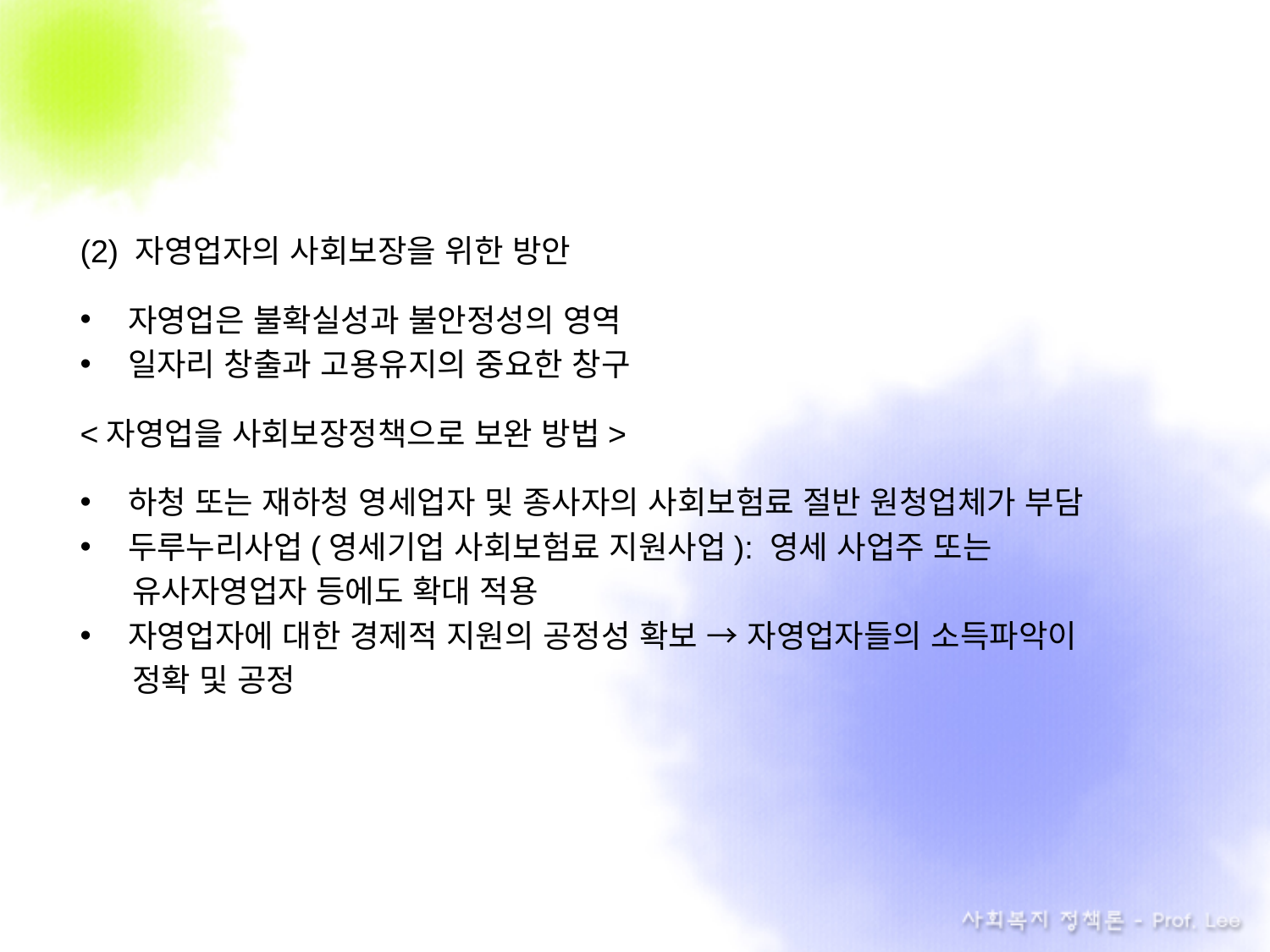

(2) 자영업자의 사회보장을 위한 방안

자영업은 불확실성과 불안정성의 영역
일자리 창출과 고용유지의 중요한 창구

<자영업을 사회보장정책으로 보완 방법>

하청 또는 재하청 영세업자 및 종사자의 사회보험료 절반 원청업체가 부담
두루누리사업(영세기업 사회보험료 지원사업): 영세 사업주 또는
   . 유사자영업자 등에도 확대 적용
자영업자에 대한 경제적 지원의 공정성 확보 → 자영업자들의 소득파악이
   . 정확 및 공정